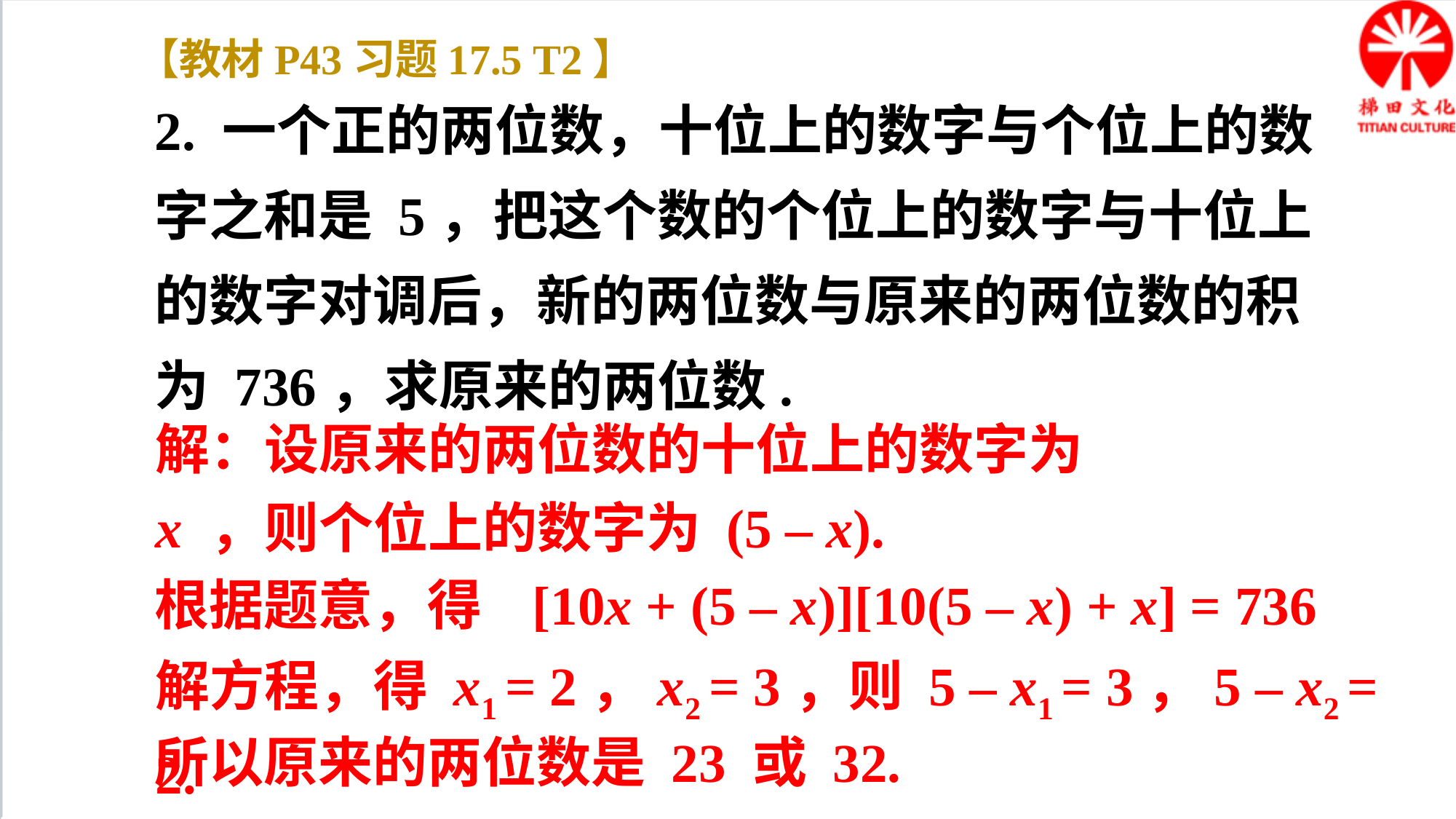

【教材P43习题17.5 T2】
2. 一个正的两位数，十位上的数字与个位上的数字之和是 5，把这个数的个位上的数字与十位上的数字对调后，新的两位数与原来的两位数的积为 736，求原来的两位数.
解：设原来的两位数的十位上的数字为 x ，则个位上的数字为 (5 – x).
根据题意，得   [10x + (5 – x)][10(5 – x) + x] = 736
解方程，得 x1 = 2，x2 = 3，则 5 – x1 = 3，5 – x2 = 2.
所以原来的两位数是 23 或 32.